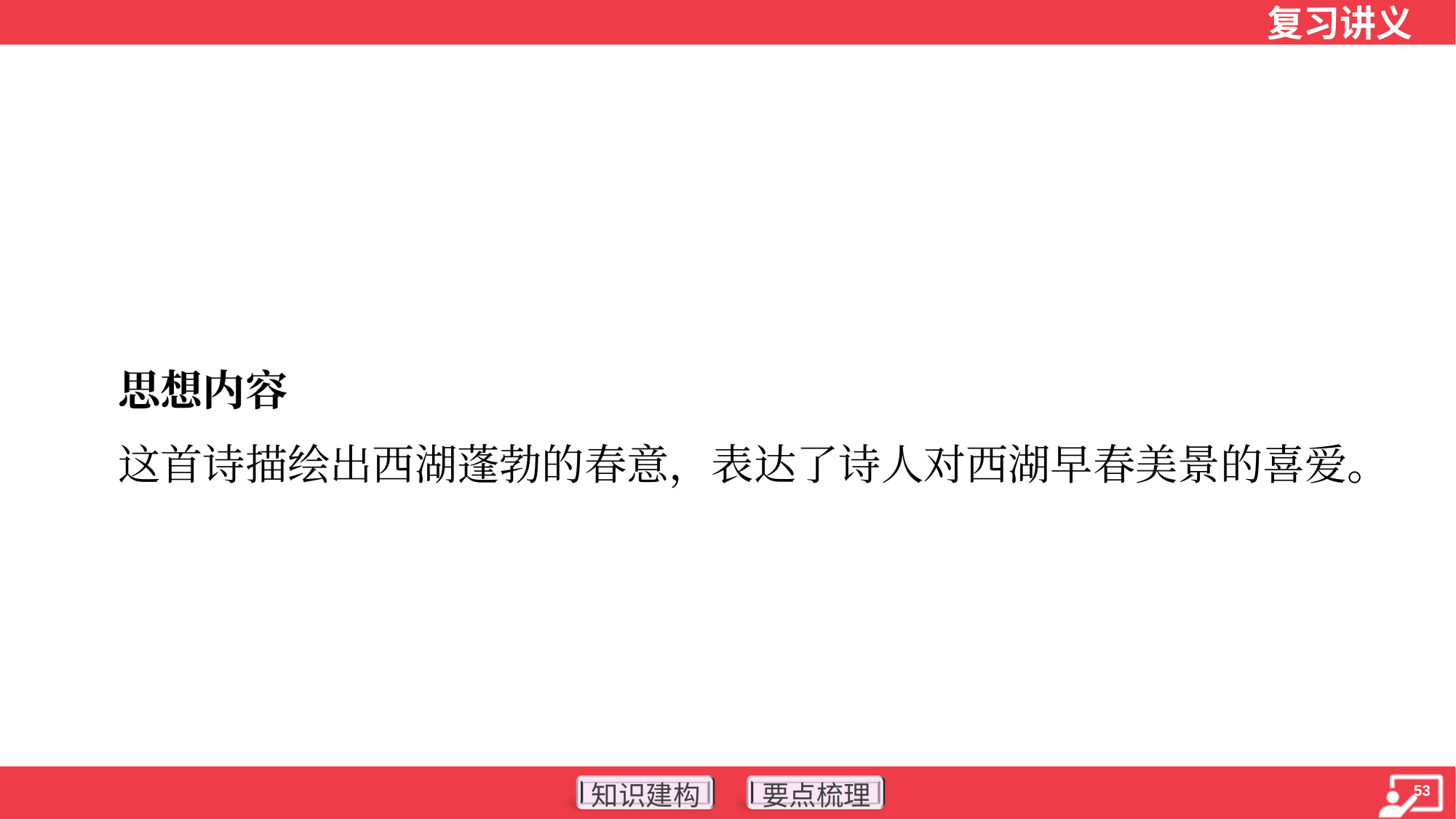

思想内容
    这首诗描绘出西湖蓬勃的春意，表达了诗人对西湖早春美景的喜爱。